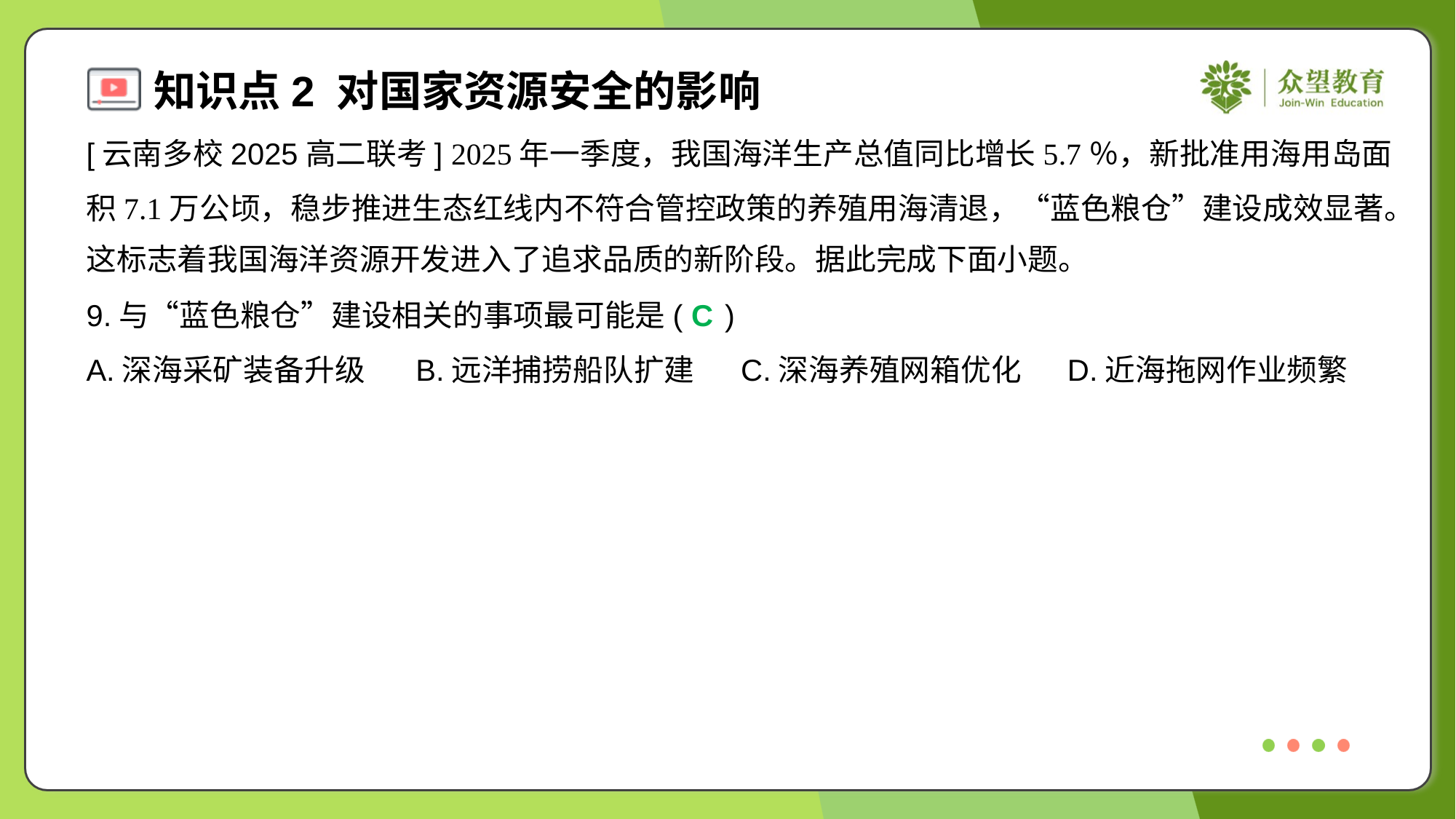

[云南多校2025高二联考] 2025年一季度，我国海洋生产总值同比增长5.7％，新批准用海用岛面
积7.1万公顷，稳步推进生态红线内不符合管控政策的养殖用海清退，“蓝色粮仓”建设成效显著。
这标志着我国海洋资源开发进入了追求品质的新阶段。据此完成下面小题。
9.与“蓝色粮仓”建设相关的事项最可能是(     )
C
A.深海采矿装备升级	B.远洋捕捞船队扩建	C.深海养殖网箱优化	D.近海拖网作业频繁